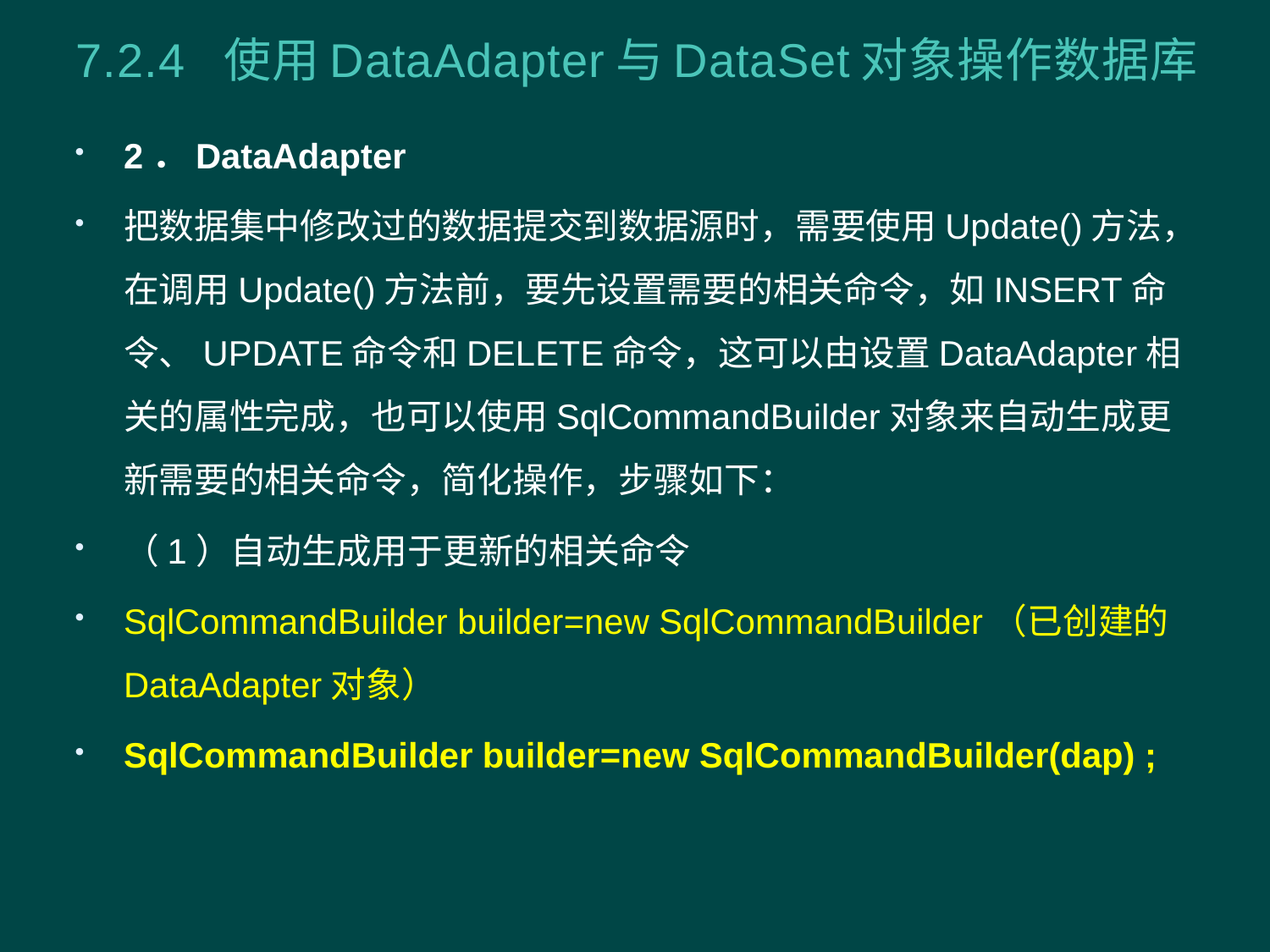

# 7.2.4  使用DataAdapter与DataSet对象操作数据库
2．DataAdapter
把数据集中修改过的数据提交到数据源时，需要使用Update()方法，在调用Update()方法前，要先设置需要的相关命令，如INSERT命令、UPDATE命令和DELETE命令，这可以由设置DataAdapter相关的属性完成，也可以使用SqlCommandBuilder对象来自动生成更新需要的相关命令，简化操作，步骤如下：
（1）自动生成用于更新的相关命令
SqlCommandBuilder builder=new SqlCommandBuilder（已创建的DataAdapter对象）
SqlCommandBuilder builder=new SqlCommandBuilder(dap) ;